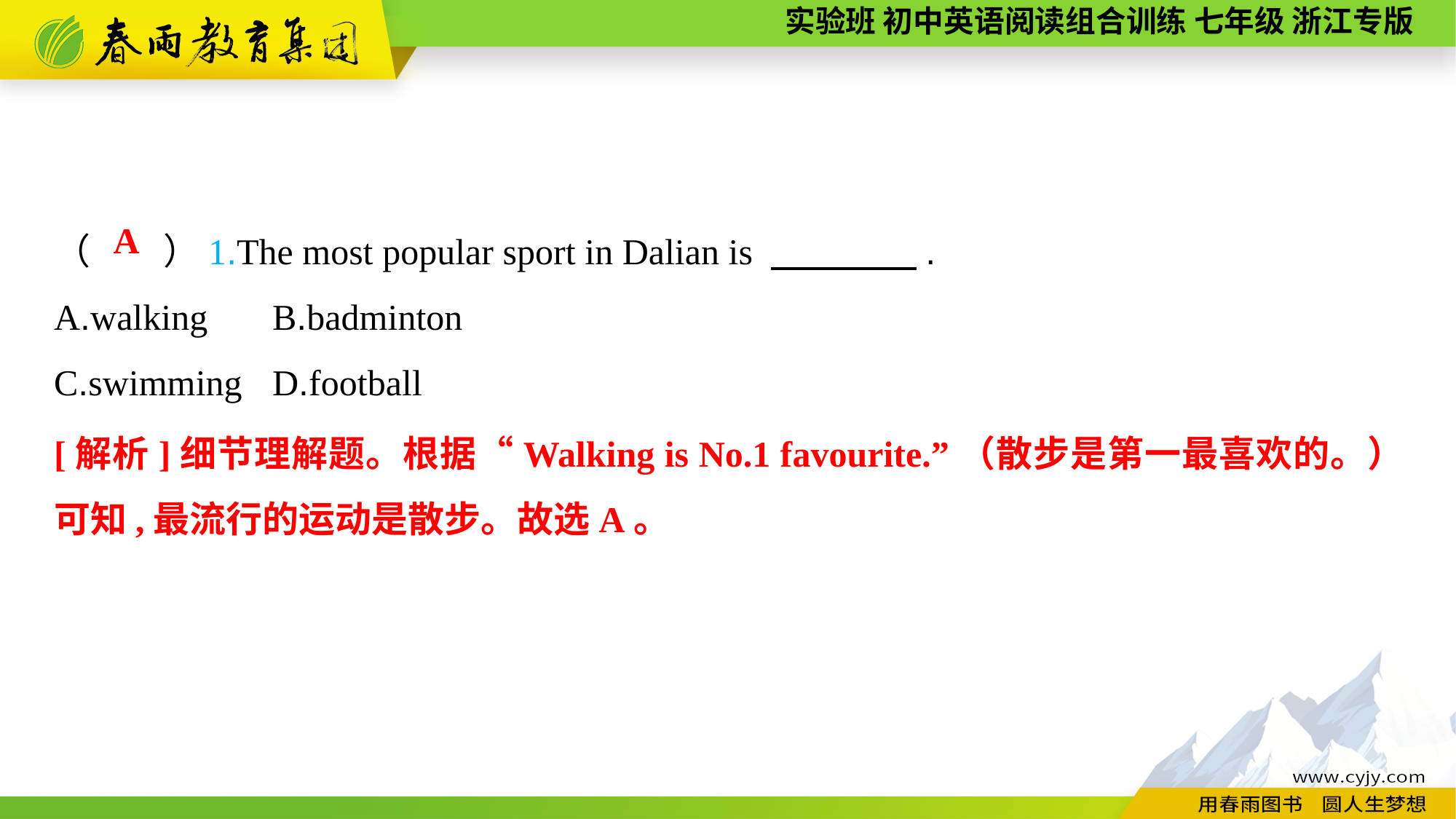

（　　）1.The most popular sport in Dalian is 　　　　.
A.walking	B.badminton
C.swimming	D.football
A
[解析]细节理解题。根据“Walking is No.1 favourite.”（散步是第一最喜欢的。）可知,最流行的运动是散步。故选A。